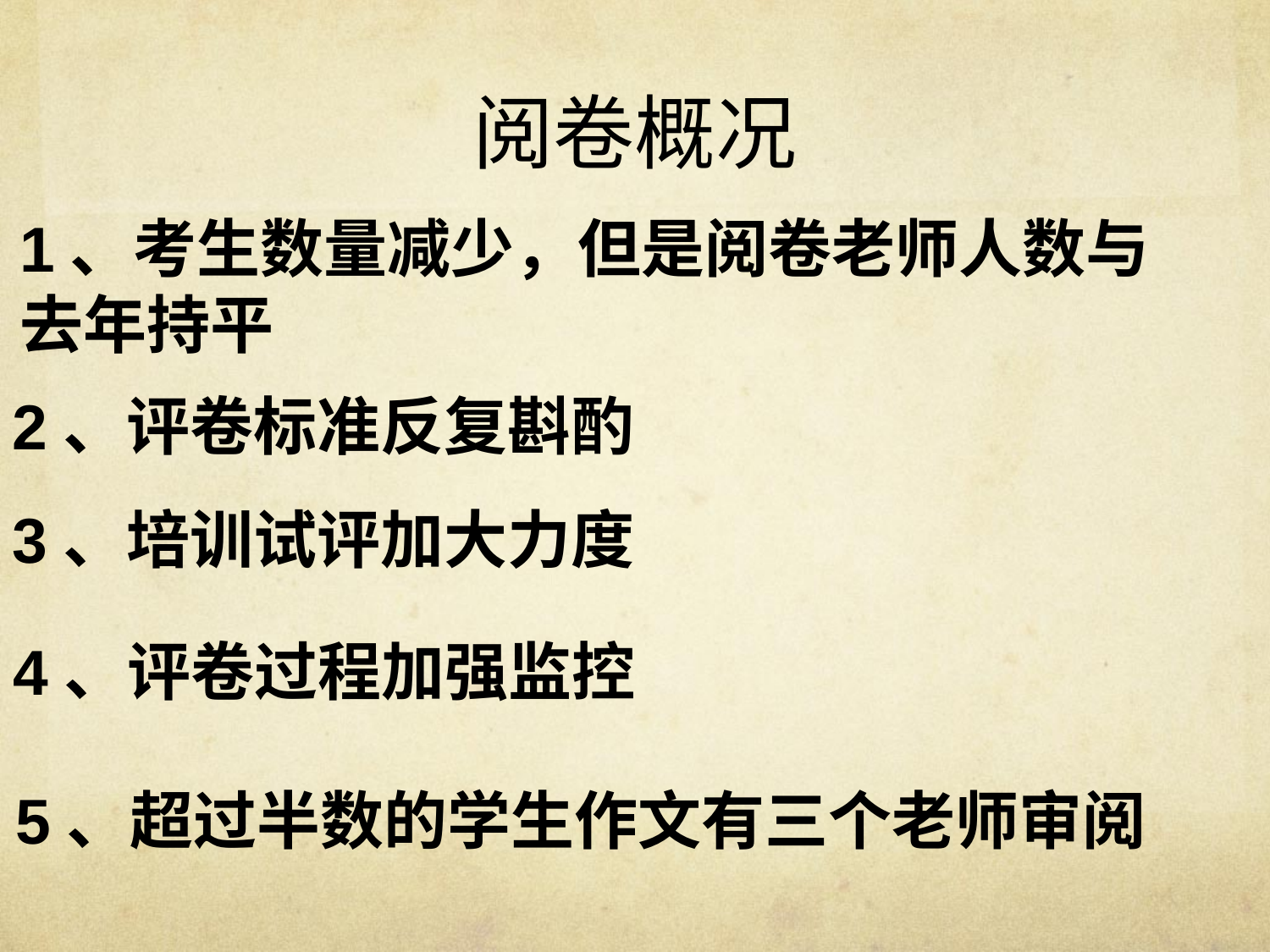

# 阅卷概况
1、考生数量减少，但是阅卷老师人数与去年持平
2、评卷标准反复斟酌
3、培训试评加大力度
4、评卷过程加强监控
5、超过半数的学生作文有三个老师审阅